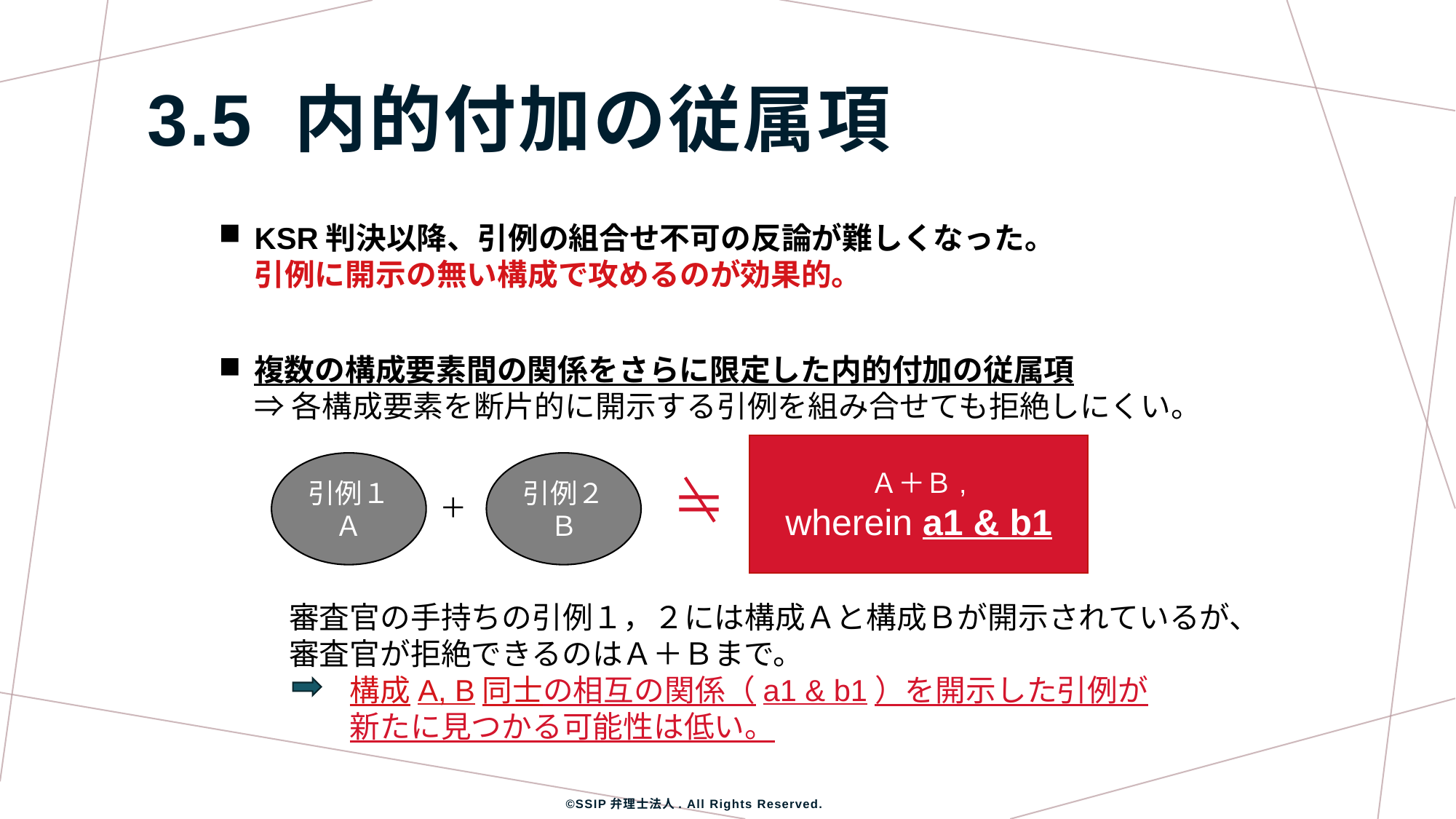

3.5 内的付加の従属項
KSR判決以降、引例の組合せ不可の反論が難しくなった。
引例に開示の無い構成で攻めるのが効果的。

複数の構成要素間の関係をさらに限定した内的付加の従属項
⇒各構成要素を断片的に開示する引例を組み合せても拒絶しにくい。

Ａ＋Ｂ,
wherein a1 & b1
引例１Ａ
引例２
Ｂ
＝
＋
審査官の手持ちの引例１，２には構成Ａと構成Ｂが開示されているが、
審査官が拒絶できるのはＡ＋Ｂまで。
　　構成A, B同士の相互の関係（a1 & b1）を開示した引例が
　　新たに見つかる可能性は低い。

©SSIP弁理士法人. All Rights Reserved.